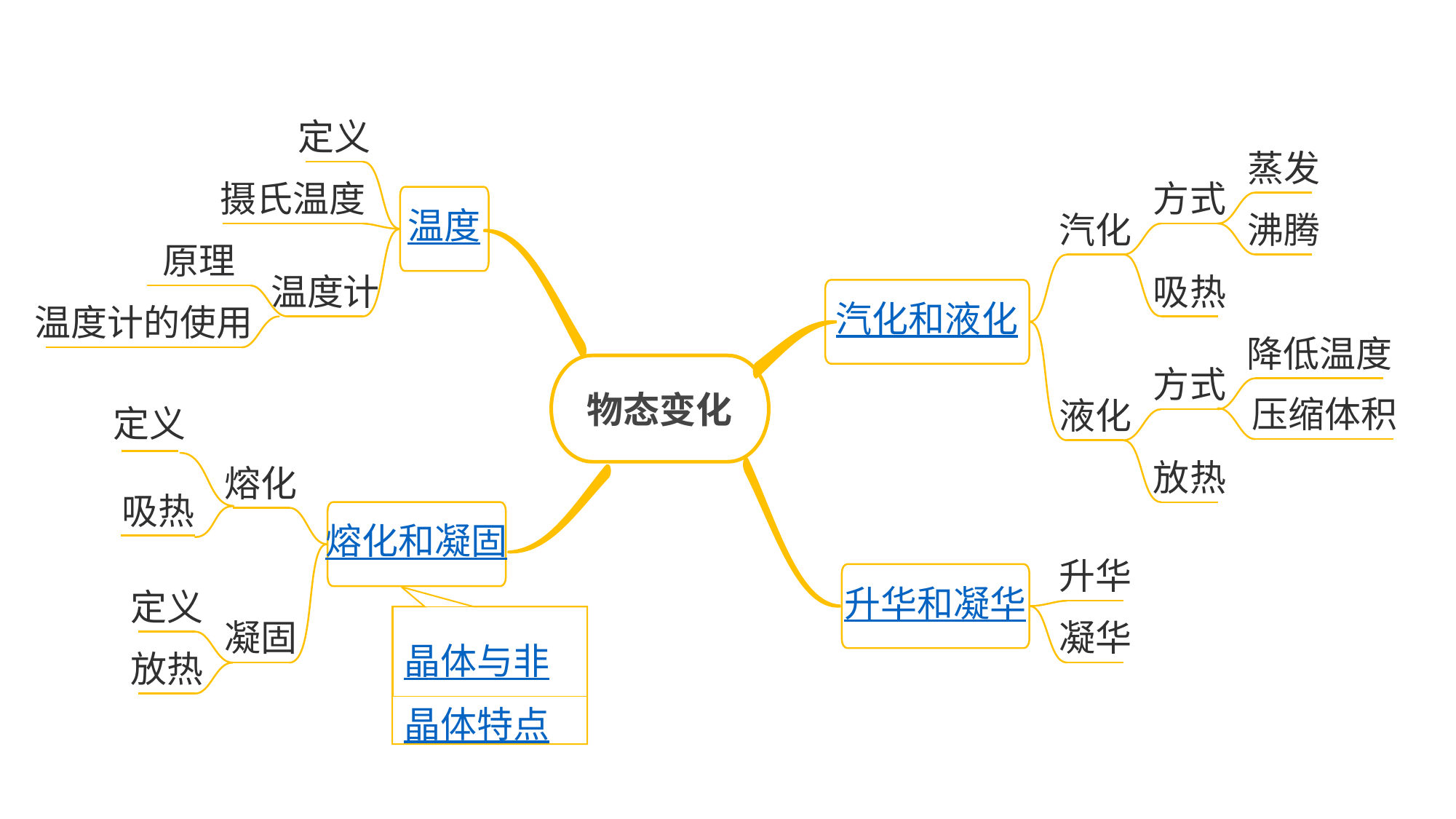

定义

蒸发

摄氏温度

方式

温度

汽化

沸腾

原理

温度计

吸热

汽化和液化

温度计的使用

降低温度

物态变化
方式

液化
压缩体积

定义

放热

熔化

吸热

熔化和凝固

升华和凝华
升华

定义

凝固

晶体与非晶体特点
凝华

放热